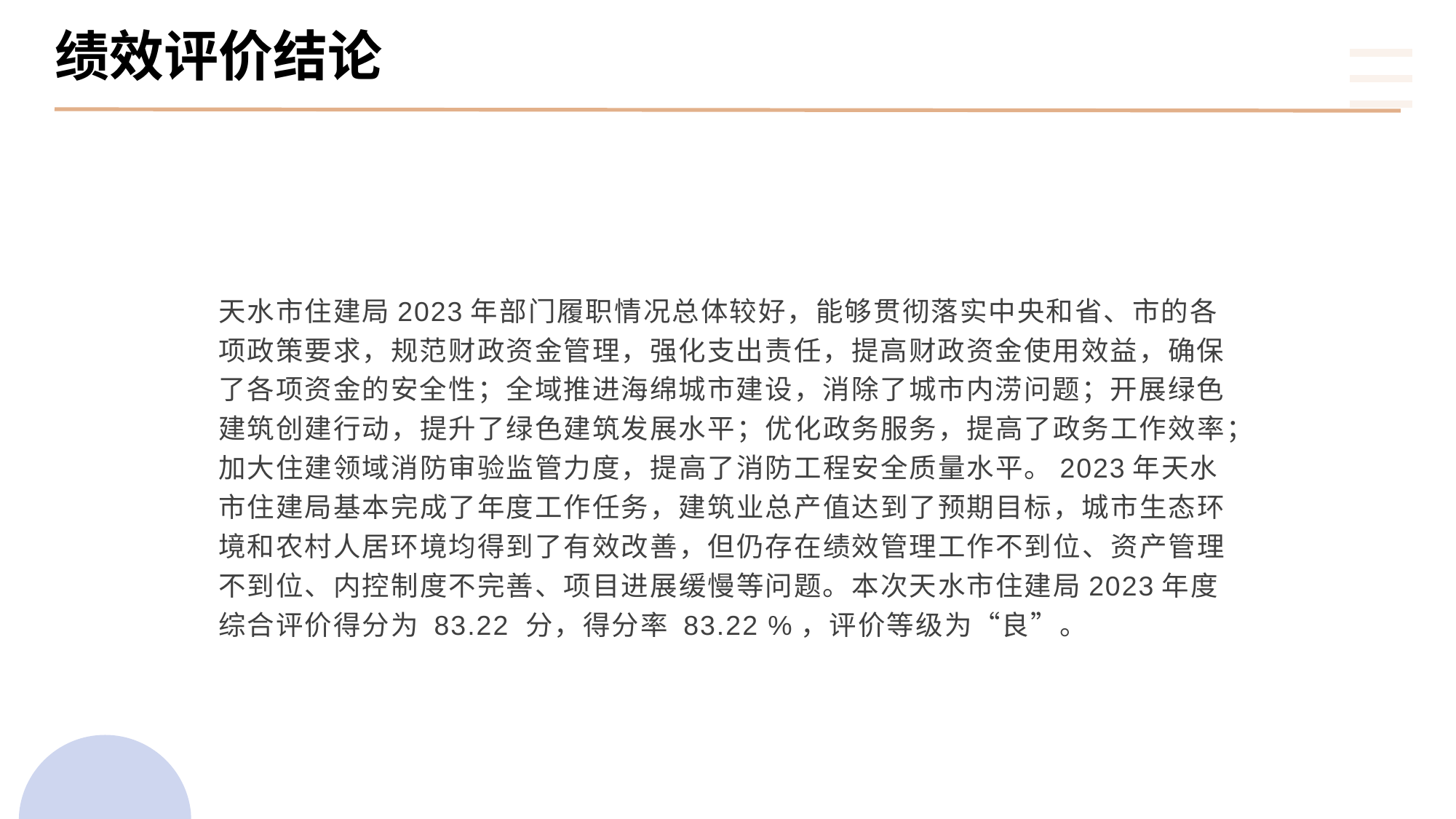

绩效评价结论
天水市住建局2023年部门履职情况总体较好，能够贯彻落实中央和省、市的各项政策要求，规范财政资金管理，强化支出责任，提高财政资金使用效益，确保了各项资金的安全性；全域推进海绵城市建设，消除了城市内涝问题；开展绿色建筑创建行动，提升了绿色建筑发展水平；优化政务服务，提高了政务工作效率；加大住建领域消防审验监管力度，提高了消防工程安全质量水平。2023年天水市住建局基本完成了年度工作任务，建筑业总产值达到了预期目标，城市生态环境和农村人居环境均得到了有效改善，但仍存在绩效管理工作不到位、资产管理不到位、内控制度不完善、项目进展缓慢等问题。本次天水市住建局2023年度综合评价得分为 83.22 分，得分率 83.22 %，评价等级为“良”。